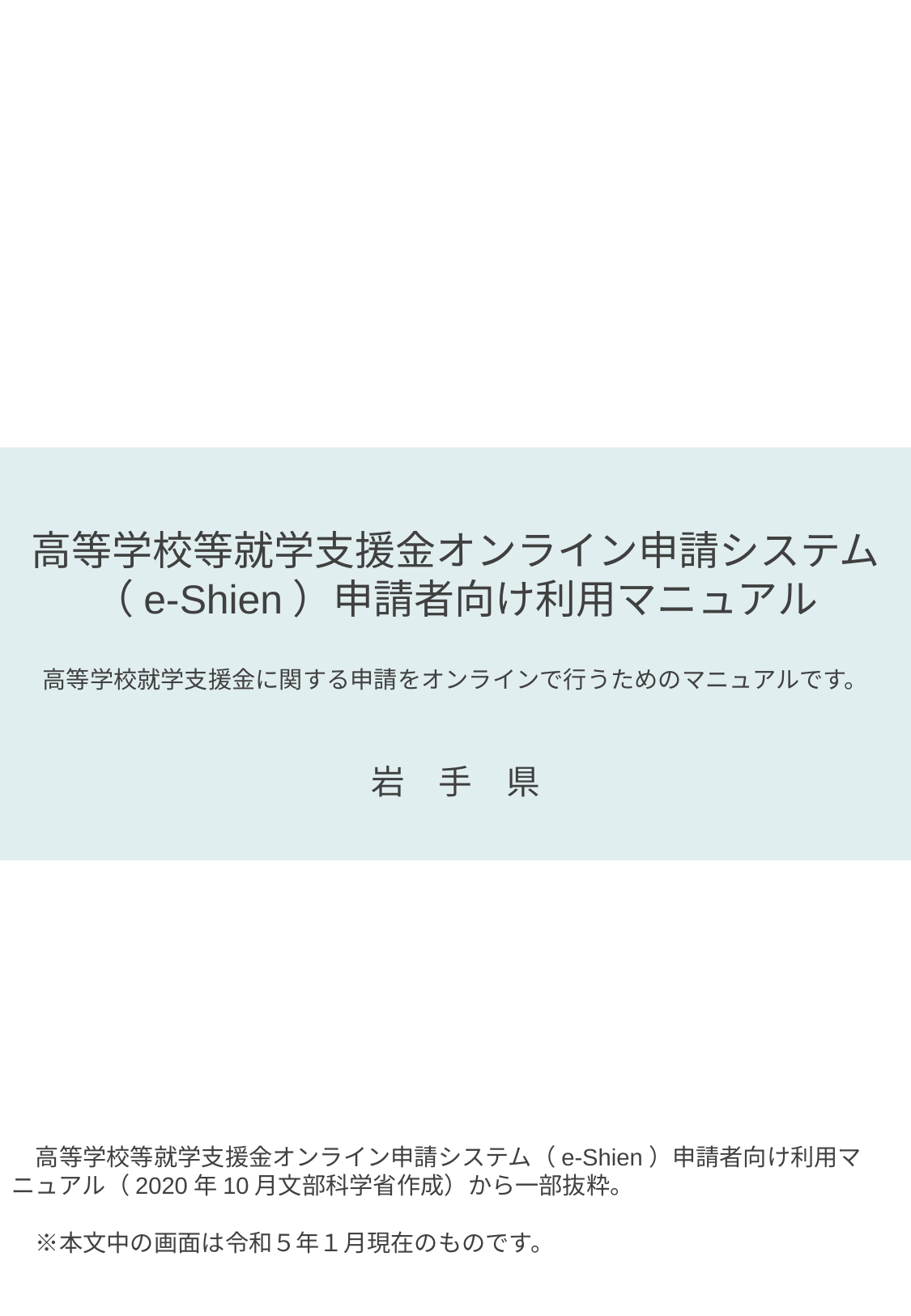

高等学校等就学支援金オンライン申請システム
（e-Shien）申請者向け利用マニュアル
高等学校就学支援金に関する申請をオンラインで行うためのマニュアルです。
岩　手　県
　高等学校等就学支援金オンライン申請システム（e-Shien）申請者向け利用マニュアル（2020年10月文部科学省作成）から一部抜粋。

　※本文中の画面は令和５年１月現在のものです。